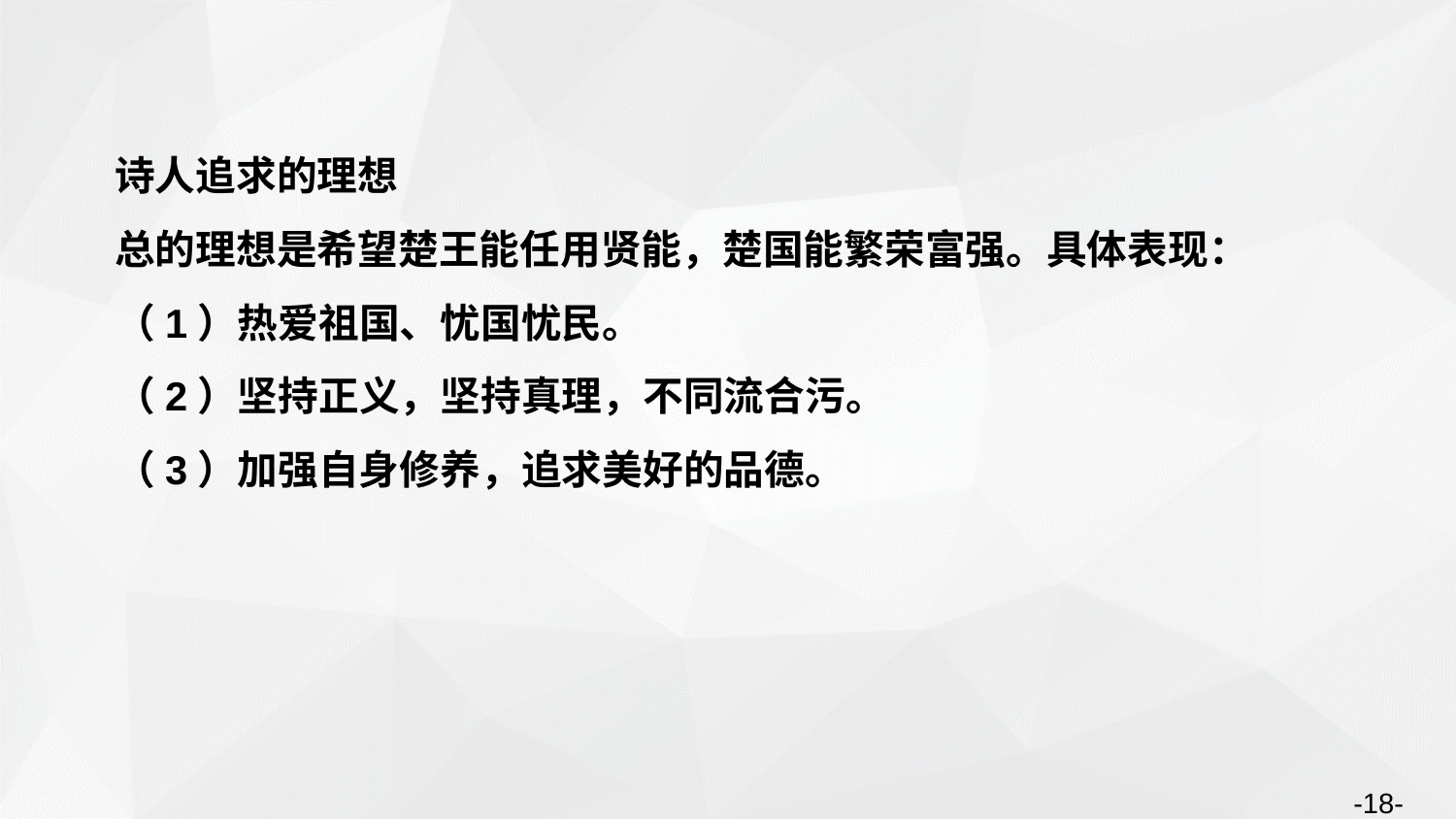

诗人追求的理想
总的理想是希望楚王能任用贤能，楚国能繁荣富强。具体表现：
（1）热爱祖国、忧国忧民。
（2）坚持正义，坚持真理，不同流合污。
（3）加强自身修养，追求美好的品德。
-18-